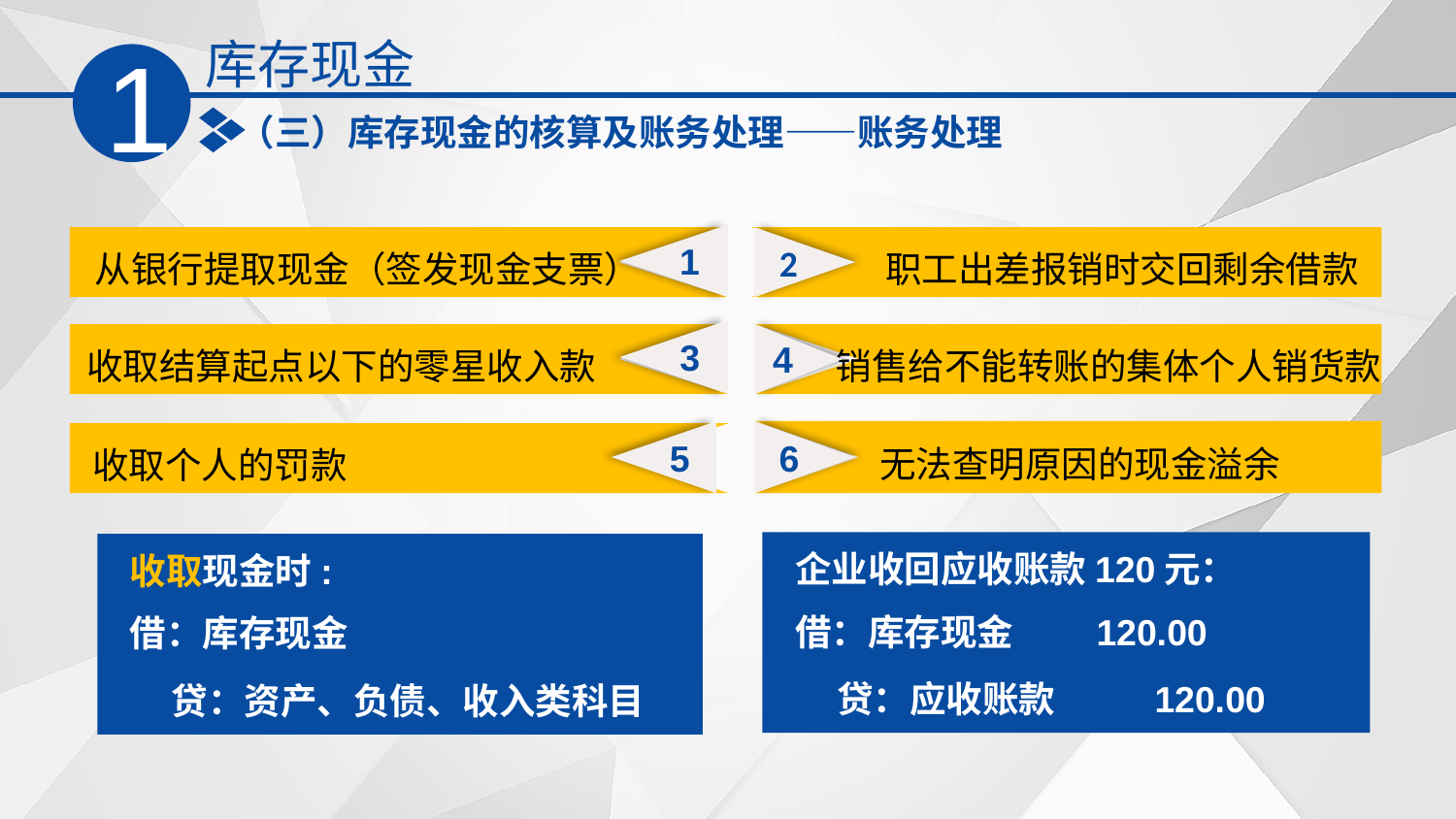

库存现金
1

（三）库存现金的核算及账务处理——账务处理

1
  从银行提取现金（签发现金支票）
       职工出差报销时交回剩余借款
2
3
 收取结算起点以下的零星收入款
销售给不能转账的集体个人销货款
4
5
无法查明原因的现金溢余
6
收取个人的罚款

收取现金时:
借：库存现金
    贷：资产、负债、收入类科目
企业收回应收账款120元：
借：库存现金         120.00
    贷：应收账款           120.00